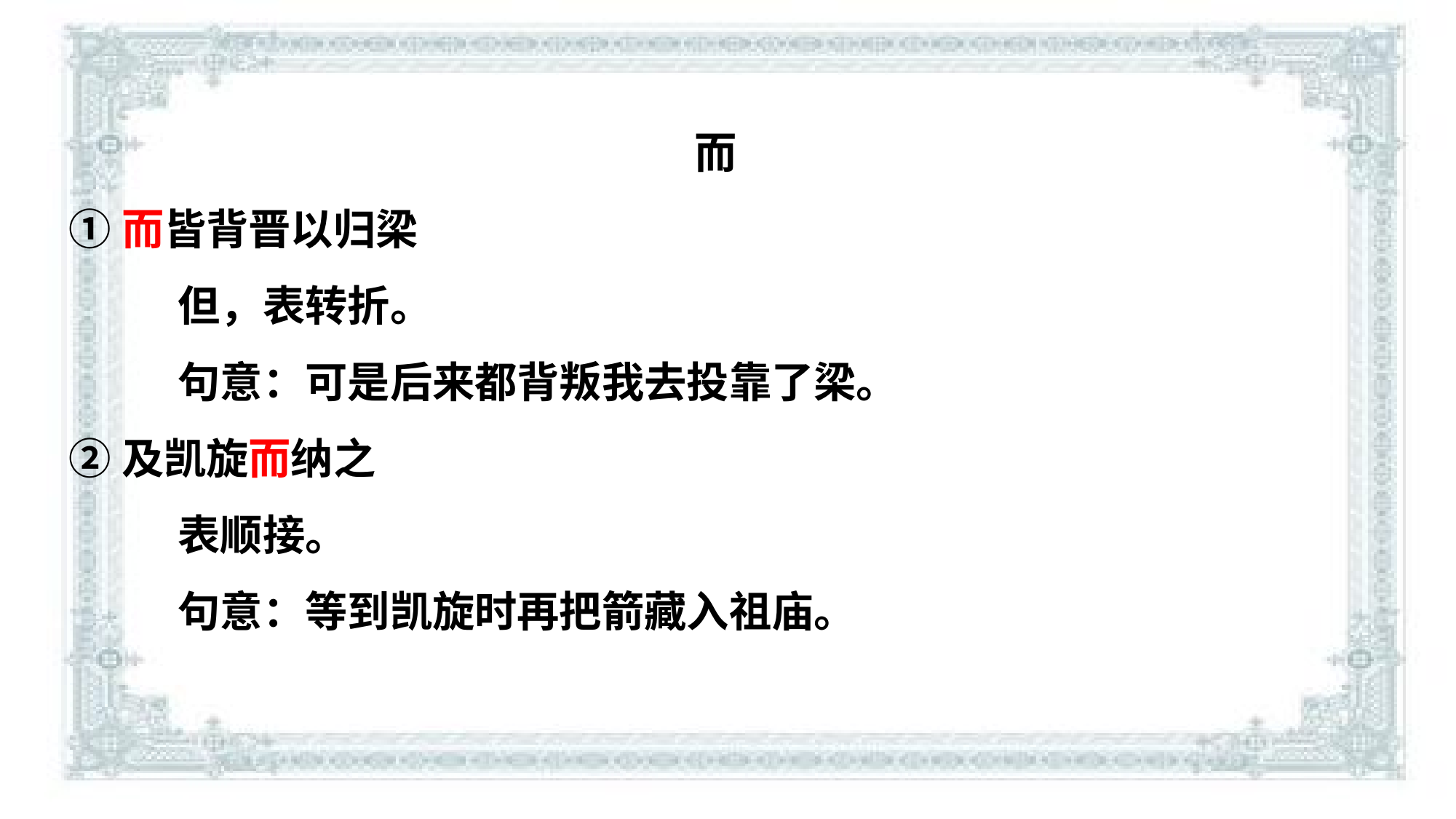

而
①而皆背晋以归梁
	但，表转折。
	句意：可是后来都背叛我去投靠了梁。
②及凯旋而纳之
	表顺接。
	句意：等到凯旋时再把箭藏入祖庙。